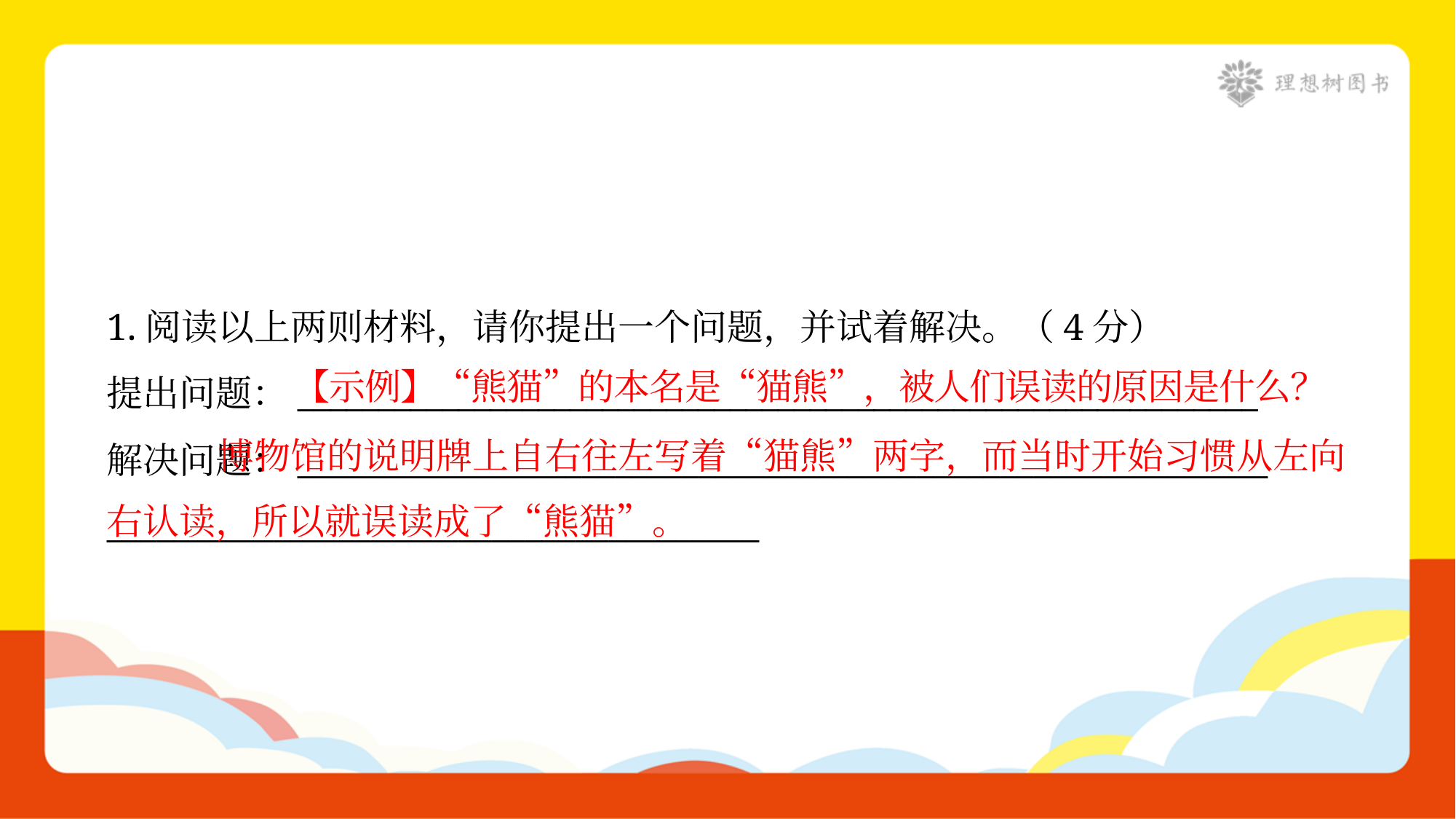

1.阅读以上两则材料，请你提出一个问题，并试着解决。（4分）
提出问题：____________________________________________________________
解决问题：__________________________________________________________
_______________________________________
【示例】“熊猫”的本名是“猫熊”，被人们误读的原因是什么？
           博物馆的说明牌上自右往左写着“猫熊”两字，而当时开始习惯从左向右认读，所以就误读成了“熊猫”。